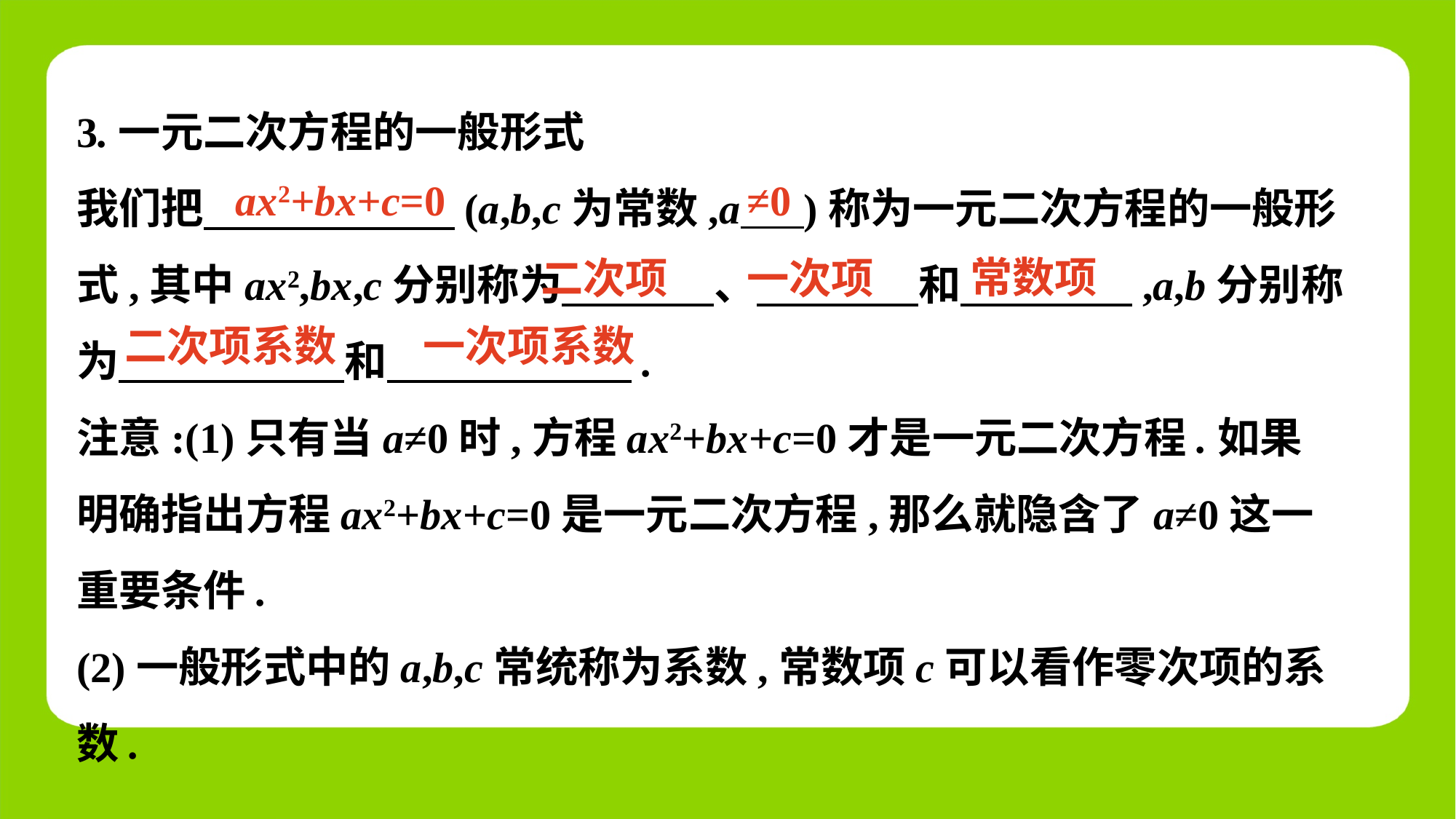

3.一元二次方程的一般形式
我们把                          (a,b,c为常数,a      )称为一元二次方程的一般形式,其中ax2,bx,c分别称为　       　、　        　和　         　,a,b分别称为　                   和　                     .
注意:(1)只有当a≠0时,方程ax2+bx+c=0才是一元二次方程.如果明确指出方程ax2+bx+c=0是一元二次方程,那么就隐含了a≠0这一重要条件.
(2)一般形式中的a,b,c常统称为系数,常数项c可以看作零次项的系数.
ax2+bx+c=0
≠0
常数项
二次项
一次项
二次项系数
一次项系数